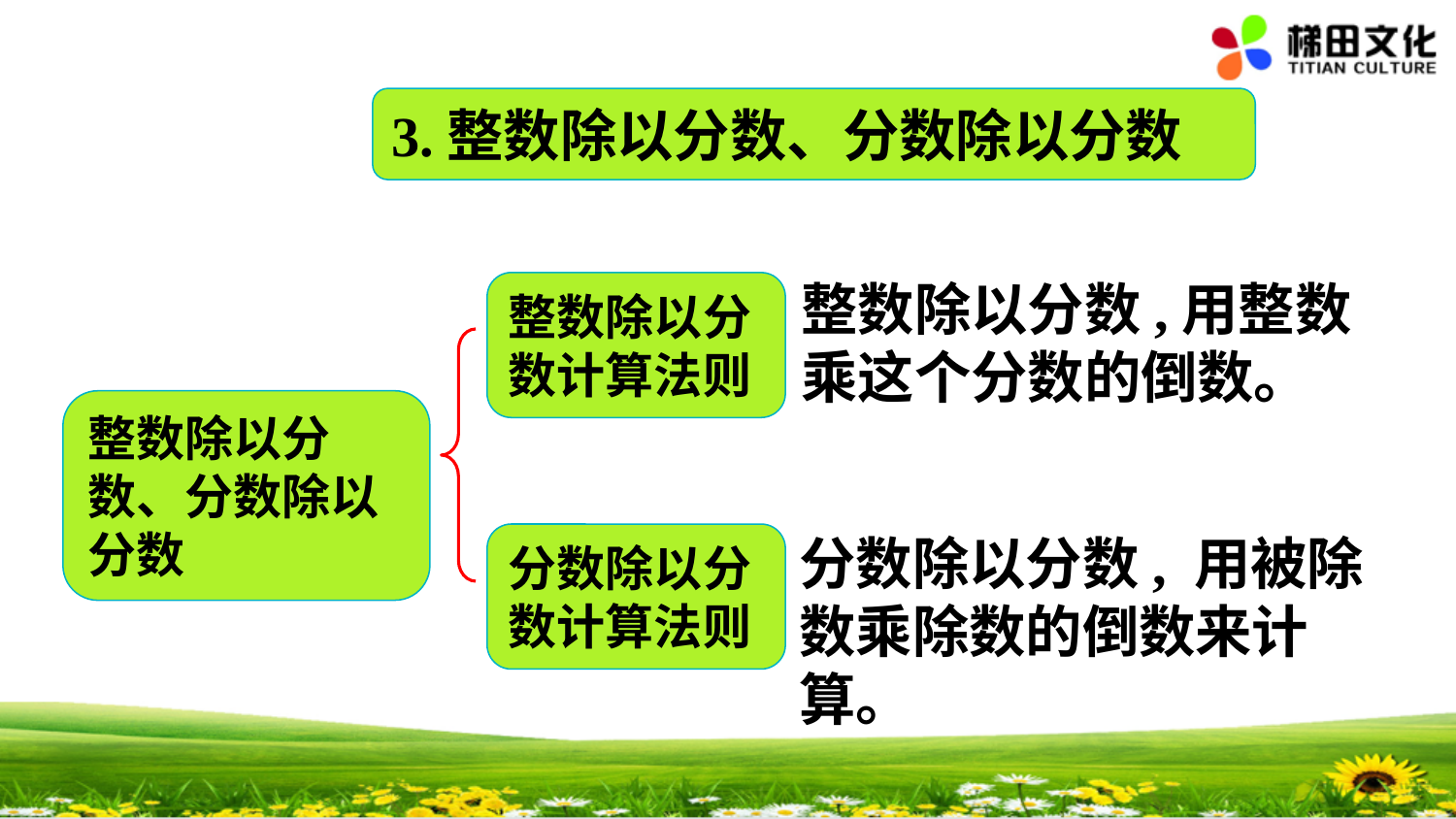

3.整数除以分数、分数除以分数
整数除以分数,用整数乘这个分数的倒数。
整数除以分数计算法则

整数除以分数、分数除以分数
分数除以分数, 用被除数乘除数的倒数来计算。
分数除以分数计算法则